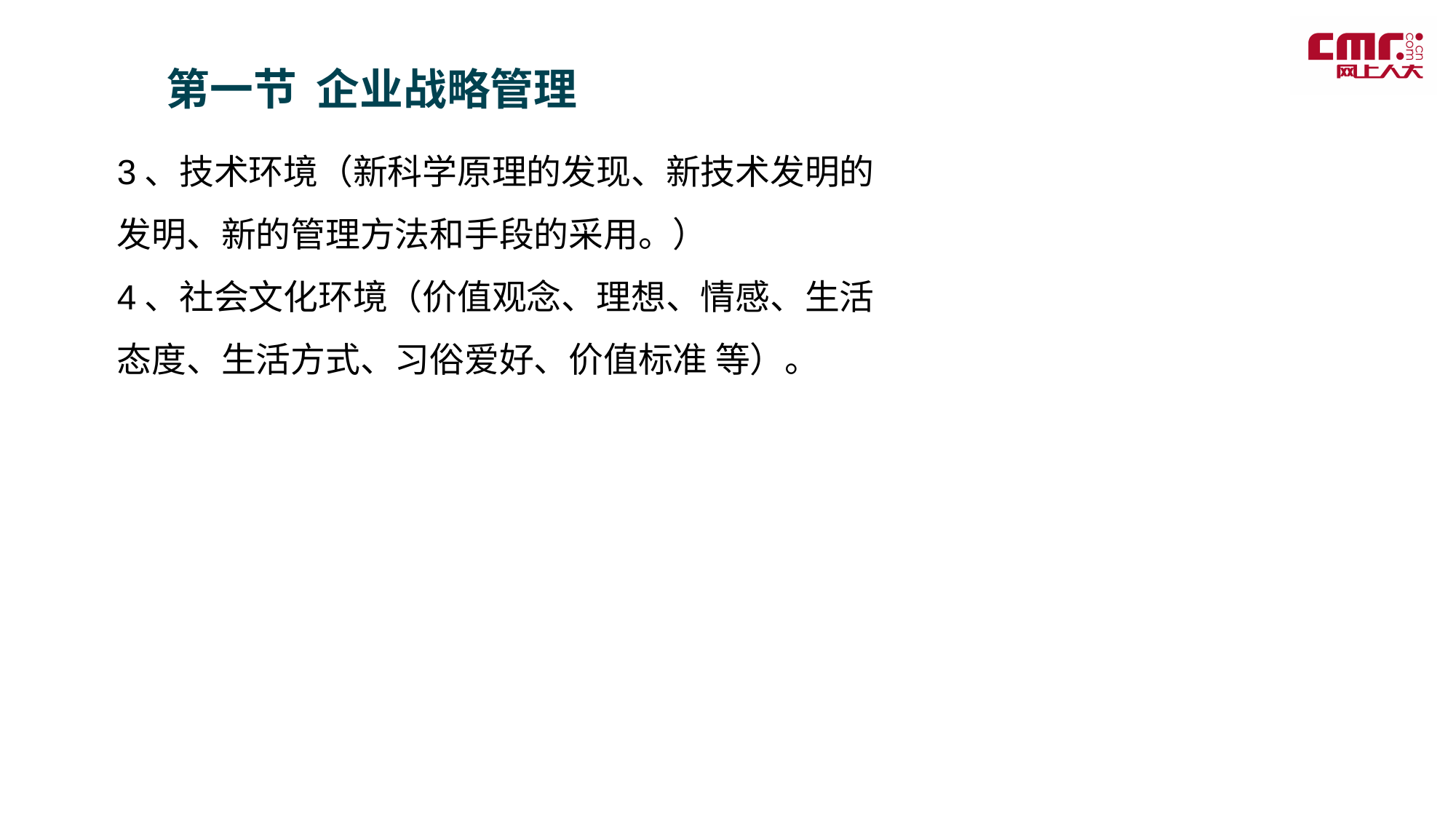

第一节  企业战略管理
3、技术环境（新科学原理的发现、新技术发明的发明、新的管理方法和手段的采用。）
4、社会文化环境（价值观念、理想、情感、生活态度、生活方式、习俗爱好、价值标准 等）。